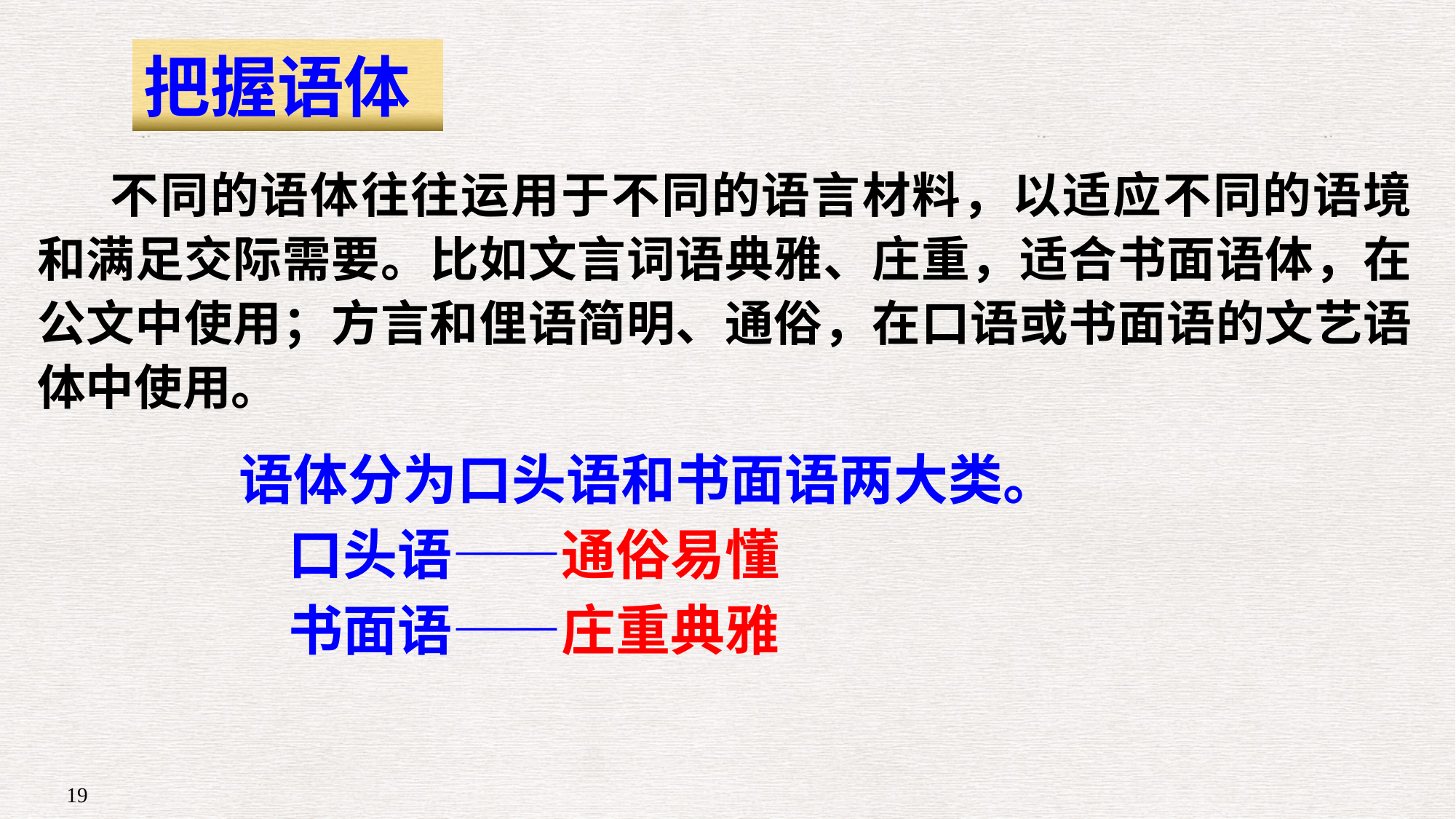

把握语体
不同的语体往往运用于不同的语言材料，以适应不同的语境和满足交际需要。比如文言词语典雅、庄重，适合书面语体，在公文中使用；方言和俚语简明、通俗，在口语或书面语的文艺语体中使用。
语体分为口头语和书面语两大类。
    口头语——通俗易懂
    书面语——庄重典雅